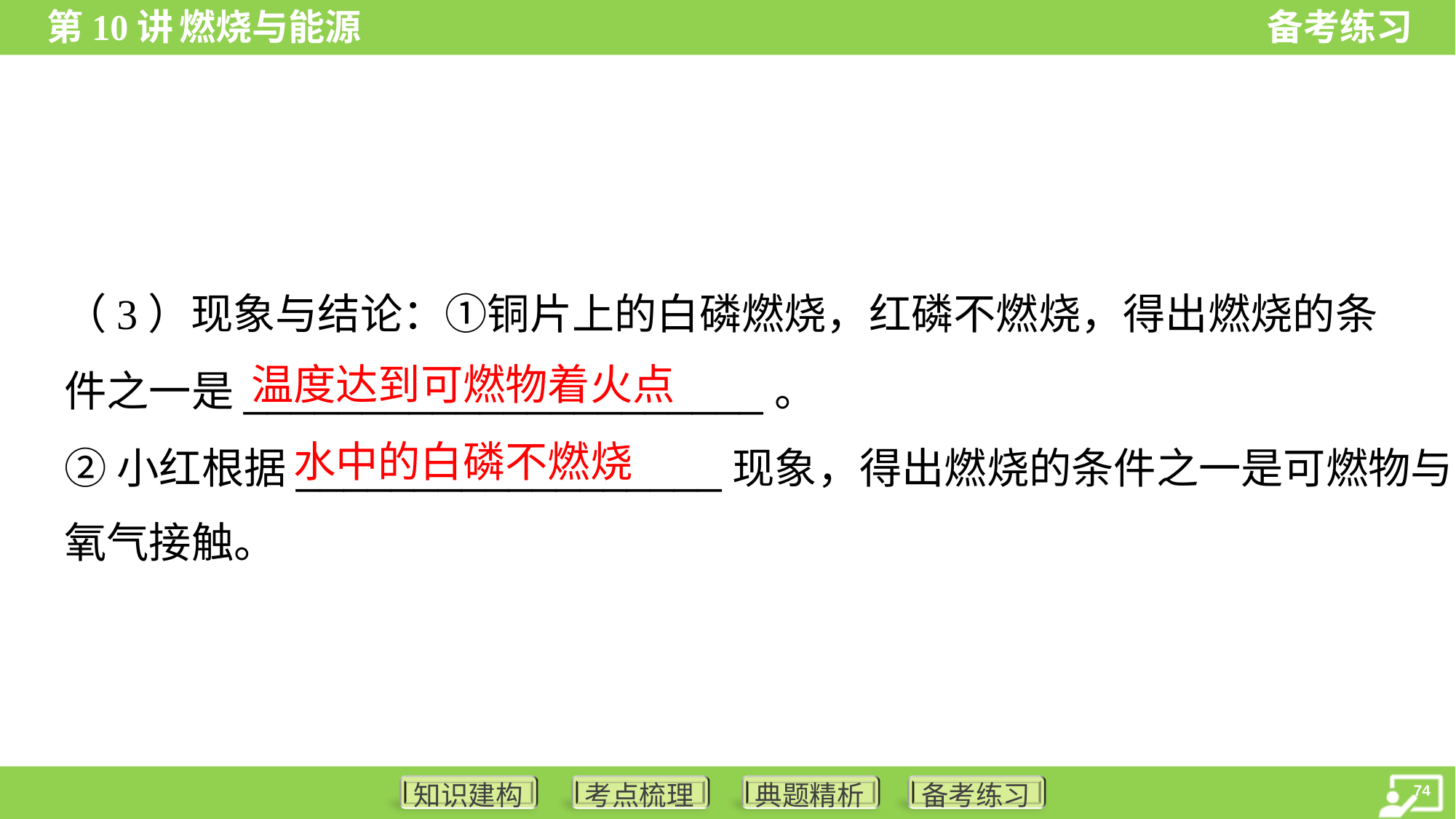

（3）现象与结论：①铜片上的白磷燃烧，红磷不燃烧，得出燃烧的条
件之一是______________________。
②小红根据__________________现象，得出燃烧的条件之一是可燃物与
氧气接触。
温度达到可燃物着火点
水中的白磷不燃烧